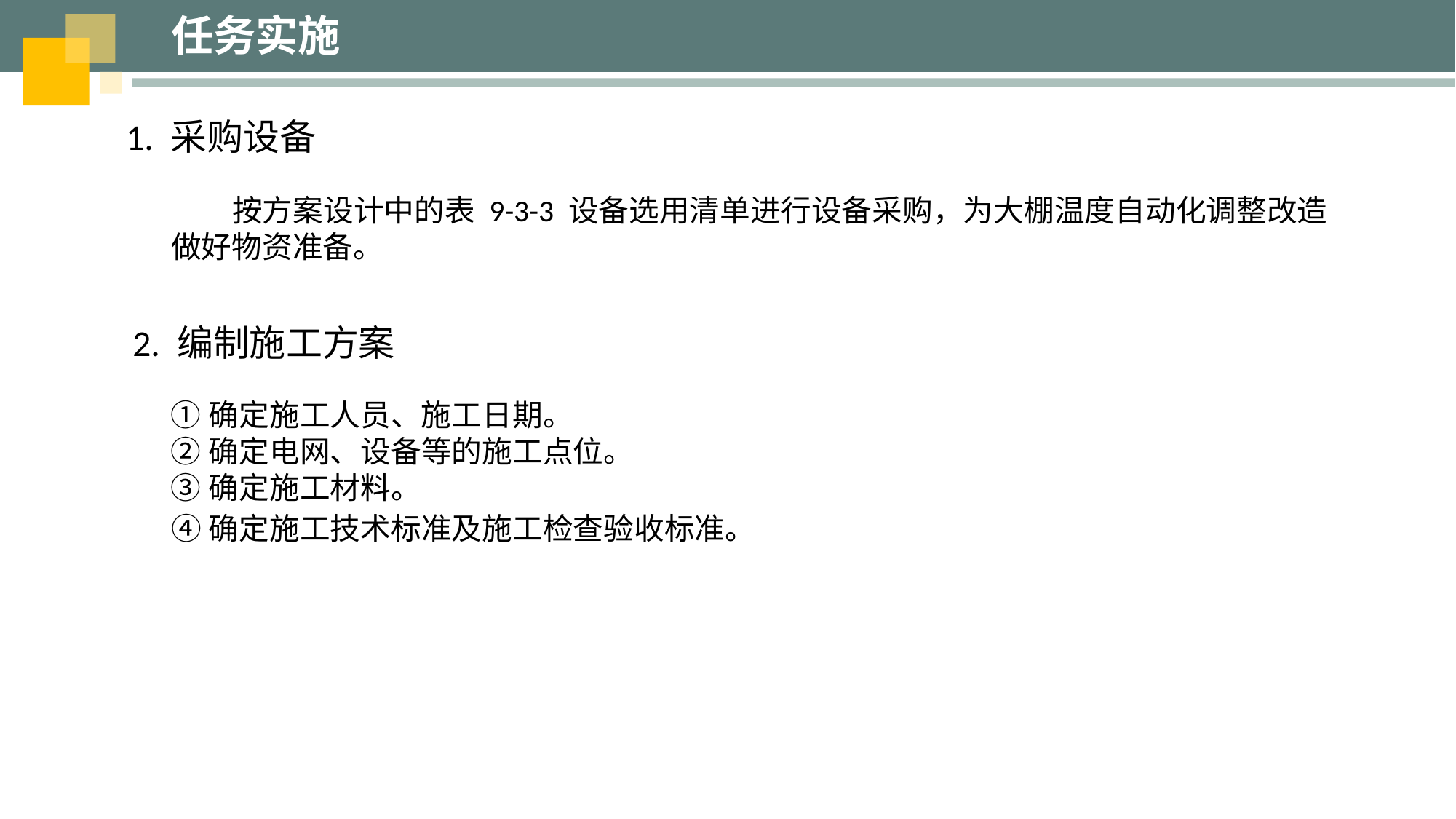

任务实施

1. 采购设备
        按方案设计中的表 9-3-3 设备选用清单进行设备采购，为大棚温度自动化调整改造做好物资准备。
2. 编制施工方案
①确定施工人员、施工日期。
②确定电网、设备等的施工点位。
③确定施工材料。
④确定施工技术标准及施工检查验收标准。